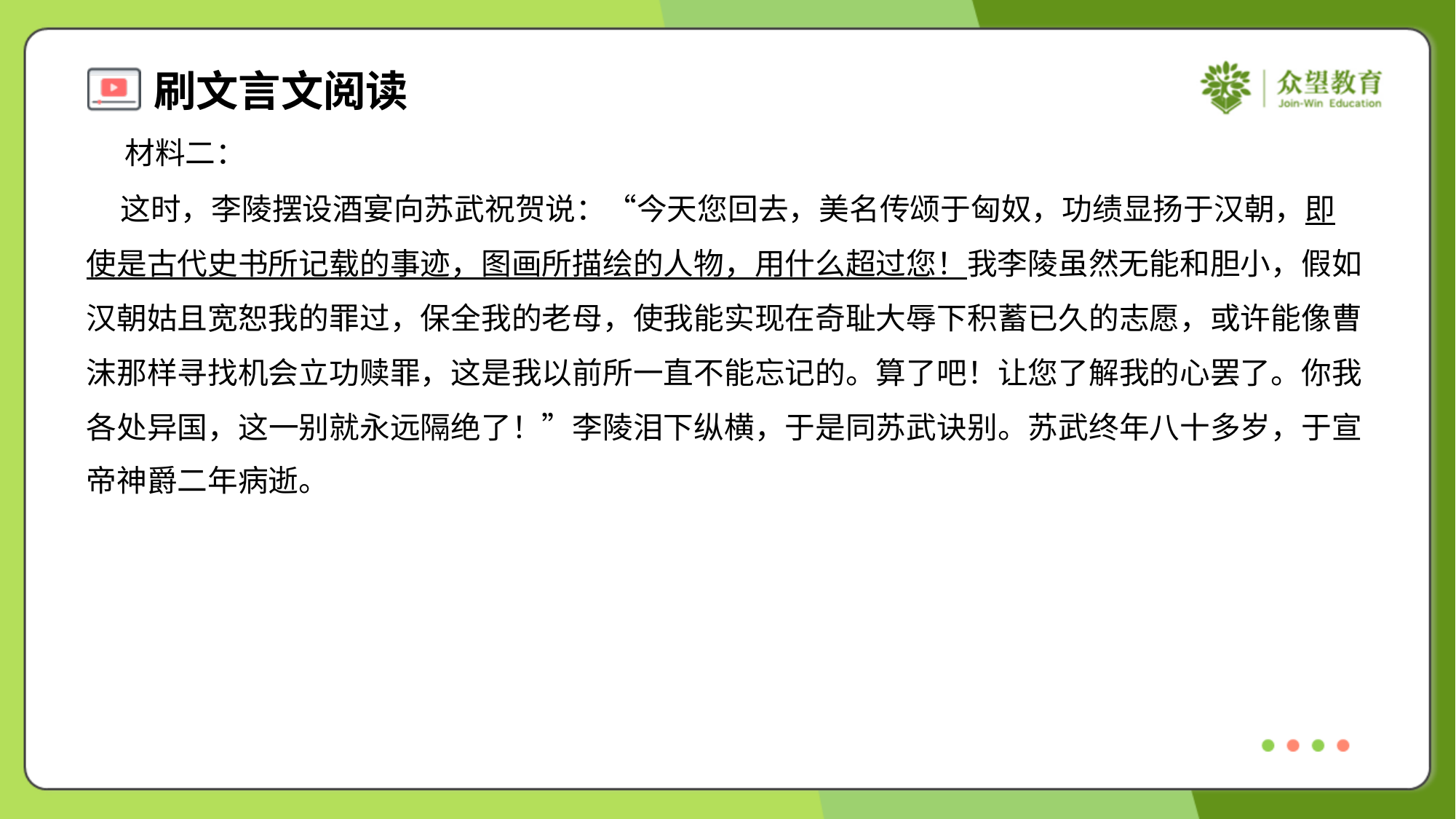

材料二：
    这时，李陵摆设酒宴向苏武祝贺说：“今天您回去，美名传颂于匈奴，功绩显扬于汉朝，即
使是古代史书所记载的事迹，图画所描绘的人物，用什么超过您！我李陵虽然无能和胆小，假如
汉朝姑且宽恕我的罪过，保全我的老母，使我能实现在奇耻大辱下积蓄已久的志愿，或许能像曹
沫那样寻找机会立功赎罪，这是我以前所一直不能忘记的。算了吧！让您了解我的心罢了。你我
各处异国，这一别就永远隔绝了！”李陵泪下纵横，于是同苏武诀别。苏武终年八十多岁，于宣
帝神爵二年病逝。